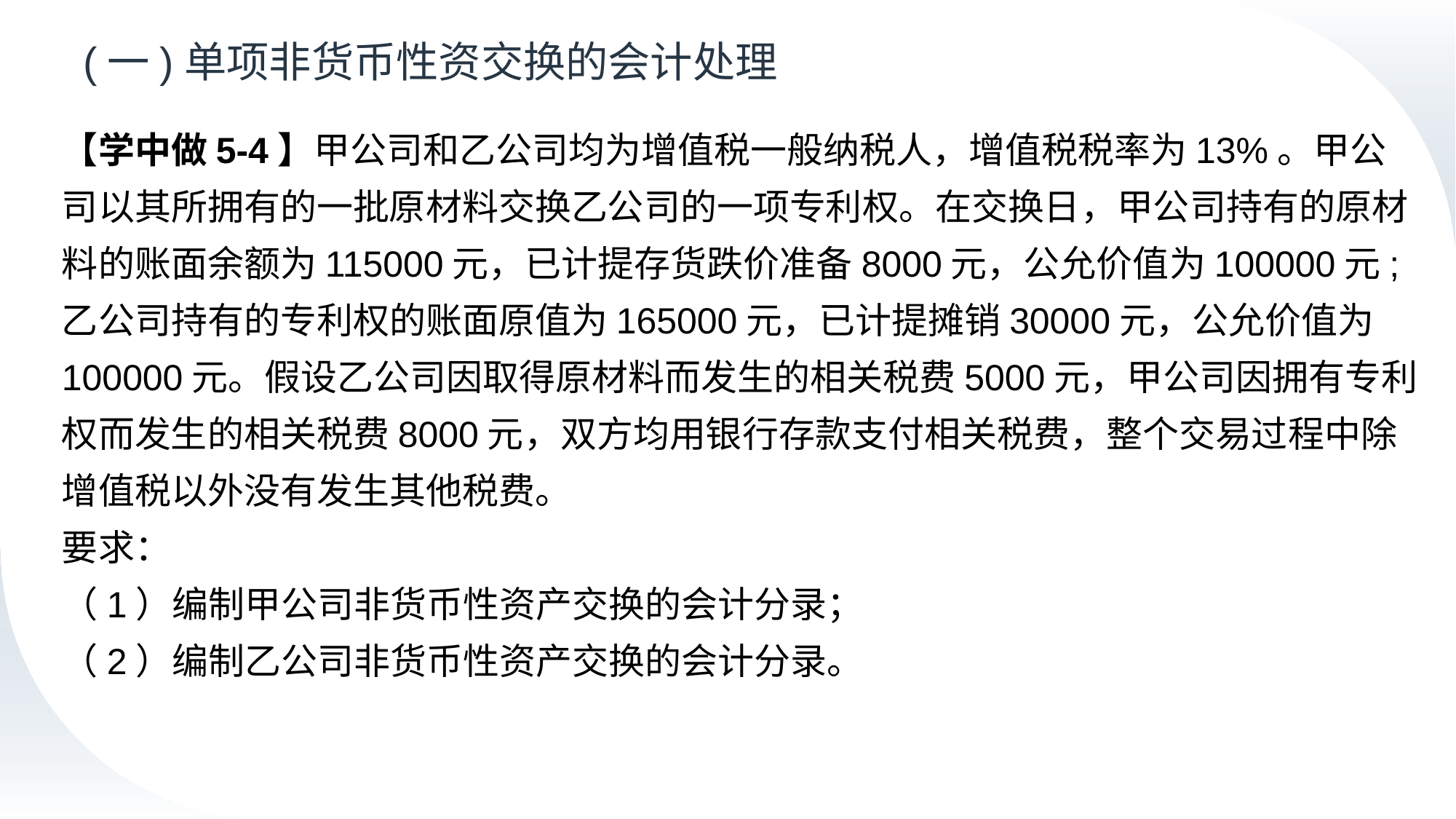

# (一)单项非货币性资交换的会计处理
【学中做5-4】甲公司和乙公司均为增值税一般纳税人，增值税税率为13%。甲公司以其所拥有的一批原材料交换乙公司的一项专利权。在交换日，甲公司持有的原材料的账面余额为115000元，已计提存货跌价准备8000元，公允价值为100000元;乙公司持有的专利权的账面原值为165000元，已计提摊销30000元，公允价值为100000元。假设乙公司因取得原材料而发生的相关税费5000元，甲公司因拥有专利权而发生的相关税费8000元，双方均用银行存款支付相关税费，整个交易过程中除增值税以外没有发生其他税费。
要求：
（1）编制甲公司非货币性资产交换的会计分录；
（2）编制乙公司非货币性资产交换的会计分录。